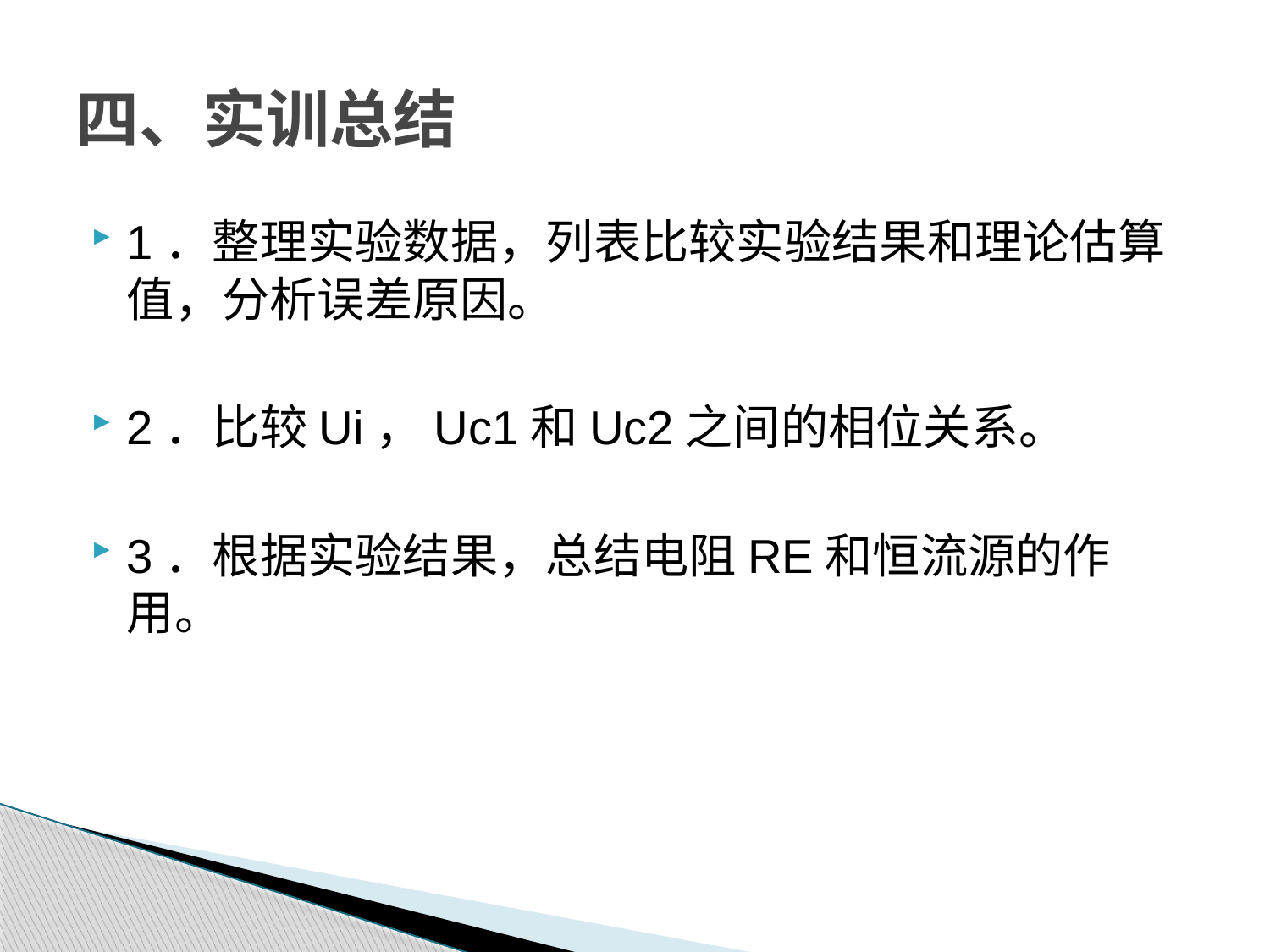

# 四、实训总结
1．整理实验数据，列表比较实验结果和理论估算值，分析误差原因。

2．比较Ui，Uc1和Uc2之间的相位关系。

3．根据实验结果，总结电阻RE和恒流源的作用。